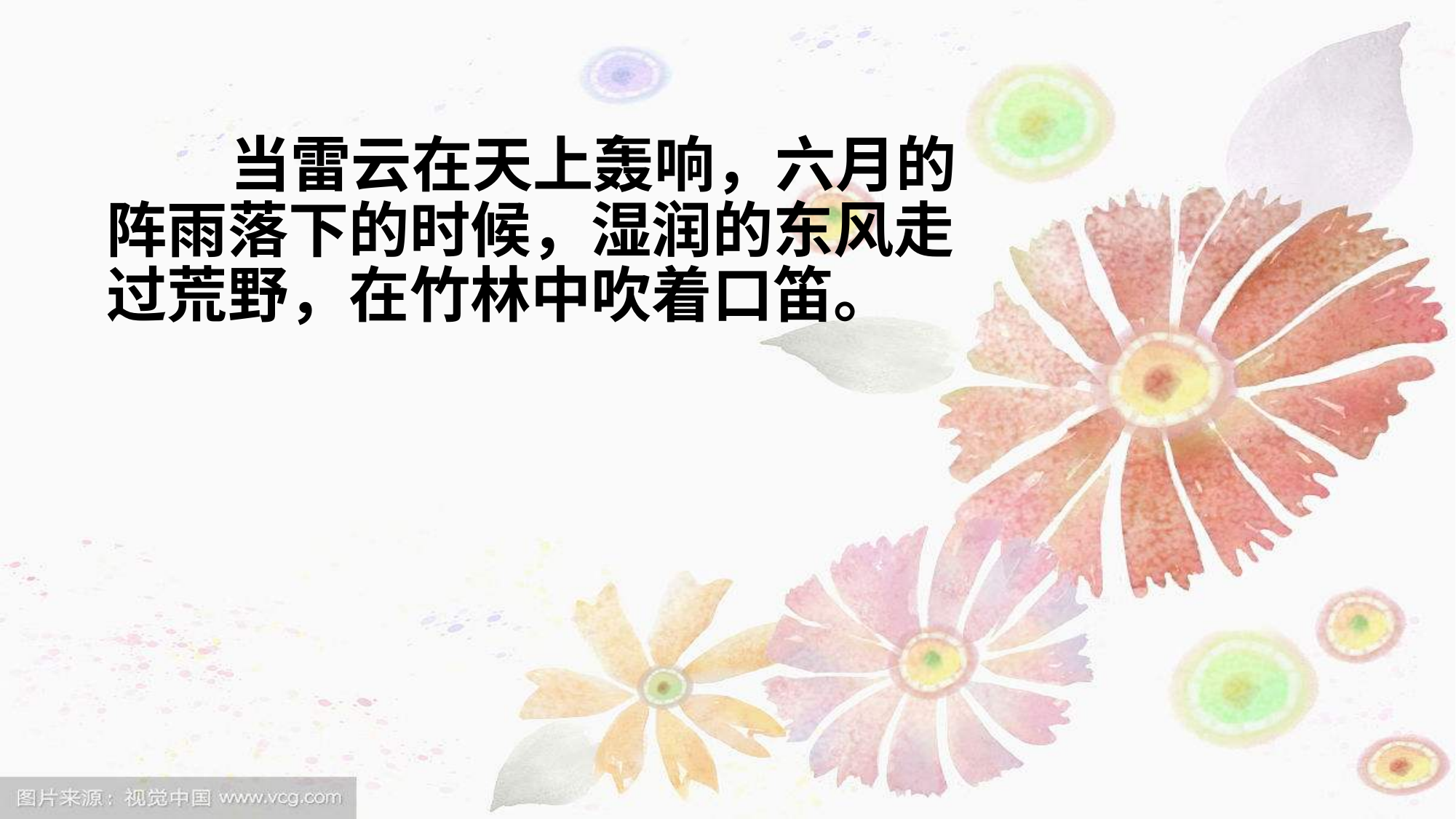

当雷云在天上轰响，六月的阵雨落下的时候，湿润的东风走过荒野，在竹林中吹着口笛。